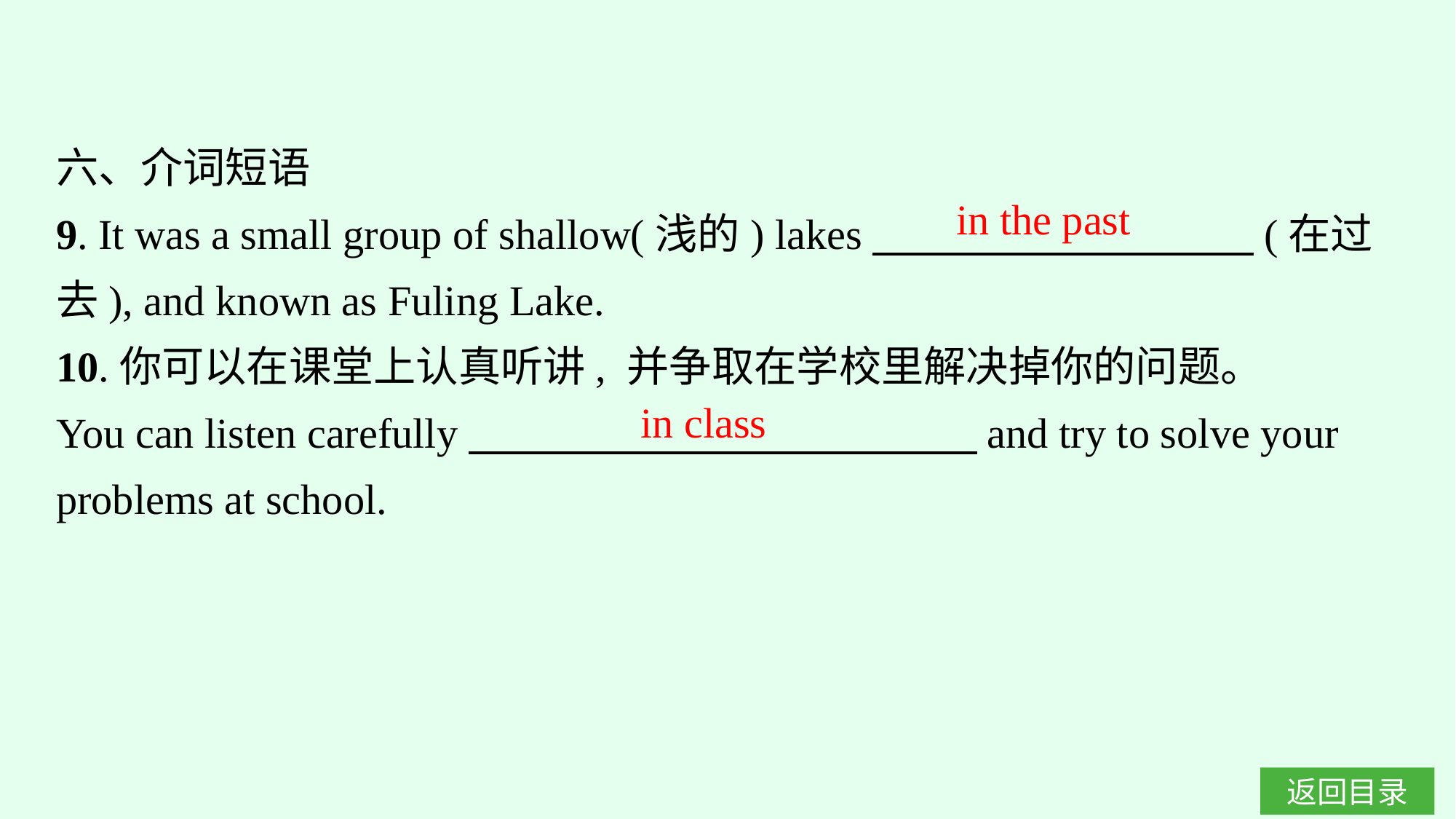

六、介词短语
9. It was a small group of shallow(浅的) lakes　　　　　　　　　(在过去), and known as Fuling Lake.
10.你可以在课堂上认真听讲, 并争取在学校里解决掉你的问题。
You can listen carefully　　　　　　　　　　　　and try to solve your problems at school.
in the past
in class